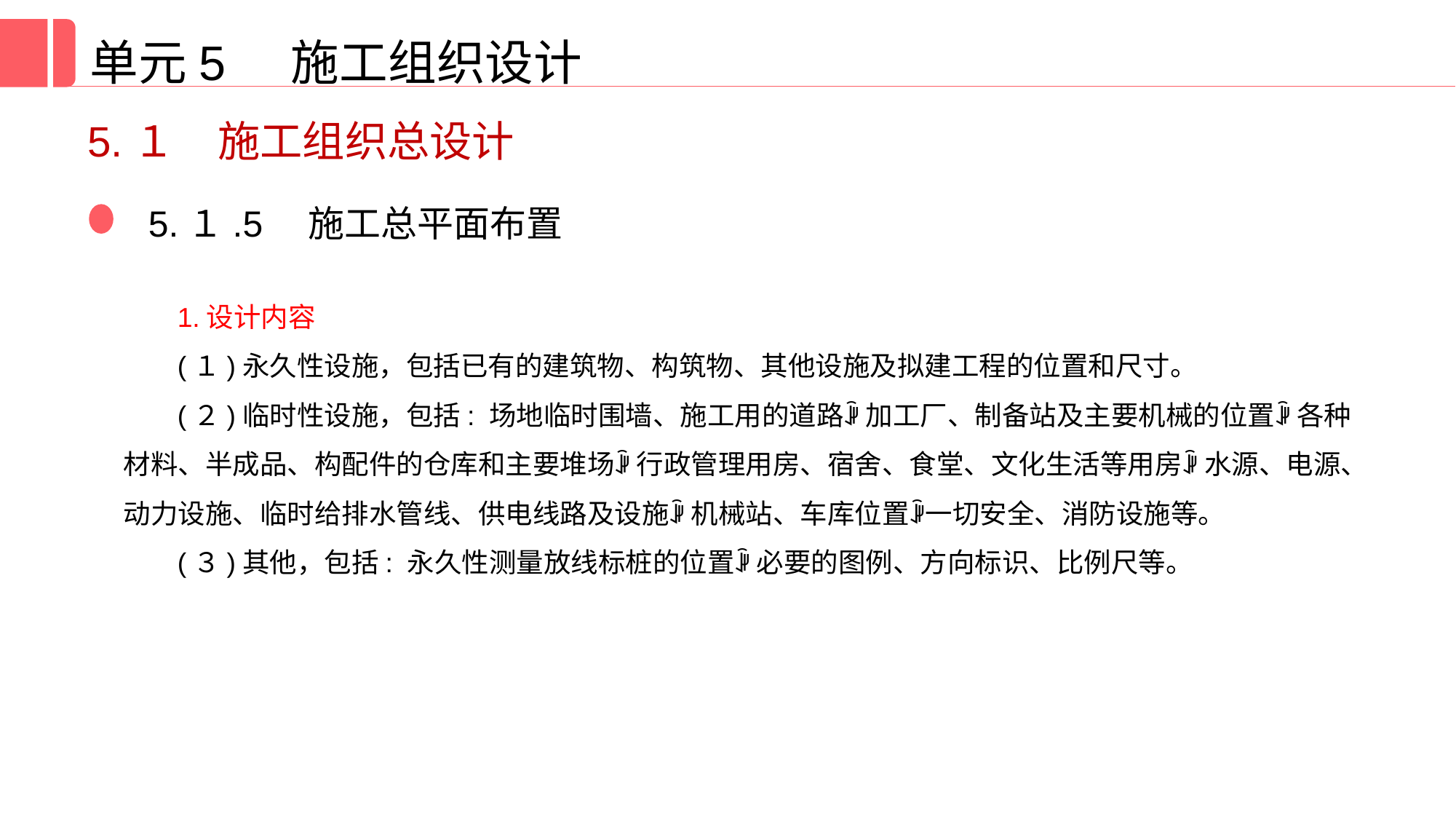

单元5    施工组织设计

5.１　施工组织总设计
5.１.5　施工总平面布置

1.设计内容
(１)永久性设施，包括已有的建筑物、构筑物、其他设施及拟建工程的位置和尺寸。
(２)临时性设施，包括: 场地临时围墙、施工用的道路ꎻ 加工厂、制备站及主要机械的位置ꎻ 各种材料、半成品、构配件的仓库和主要堆场ꎻ 行政管理用房、宿舍、食堂、文化生活等用房ꎻ 水源、电源、动力设施、临时给排水管线、供电线路及设施ꎻ 机械站、车库位置ꎻ一切安全、消防设施等。
(３)其他，包括: 永久性测量放线标桩的位置ꎻ 必要的图例、方向标识、比例尺等。